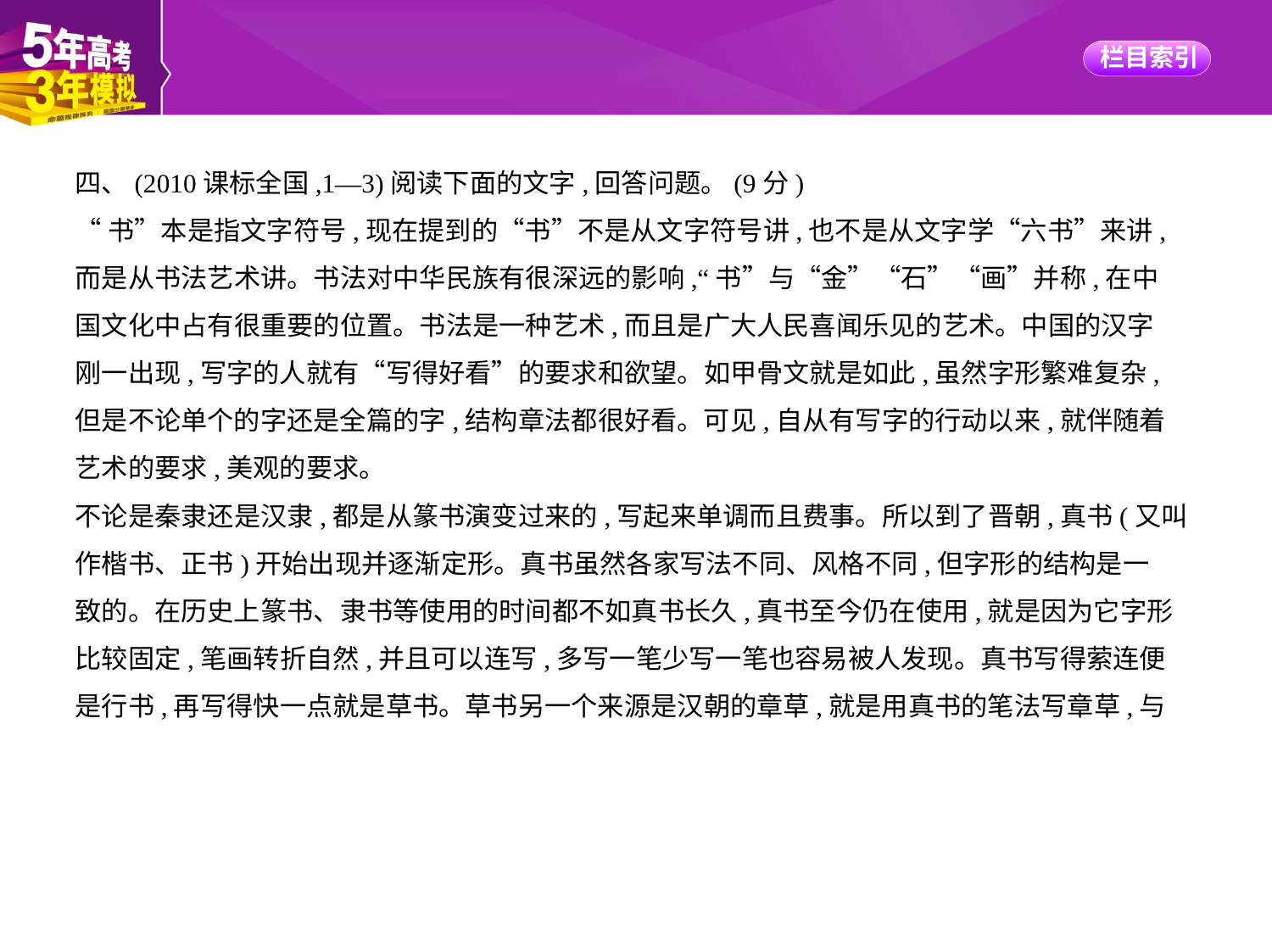

四、(2010课标全国,1—3)阅读下面的文字,回答问题。(9分)
“书”本是指文字符号,现在提到的“书”不是从文字符号讲,也不是从文字学“六书”来讲,
而是从书法艺术讲。书法对中华民族有很深远的影响,“书”与“金”“石”“画”并称,在中
国文化中占有很重要的位置。书法是一种艺术,而且是广大人民喜闻乐见的艺术。中国的汉字
刚一出现,写字的人就有“写得好看”的要求和欲望。如甲骨文就是如此,虽然字形繁难复杂,
但是不论单个的字还是全篇的字,结构章法都很好看。可见,自从有写字的行动以来,就伴随着
艺术的要求,美观的要求。
不论是秦隶还是汉隶,都是从篆书演变过来的,写起来单调而且费事。所以到了晋朝,真书(又叫
作楷书、正书)开始出现并逐渐定形。真书虽然各家写法不同、风格不同,但字形的结构是一
致的。在历史上篆书、隶书等使用的时间都不如真书长久,真书至今仍在使用,就是因为它字形
比较固定,笔画转折自然,并且可以连写,多写一笔少写一笔也容易被人发现。真书写得萦连便
是行书,再写得快一点就是草书。草书另一个来源是汉朝的章草,就是用真书的笔法写章草,与